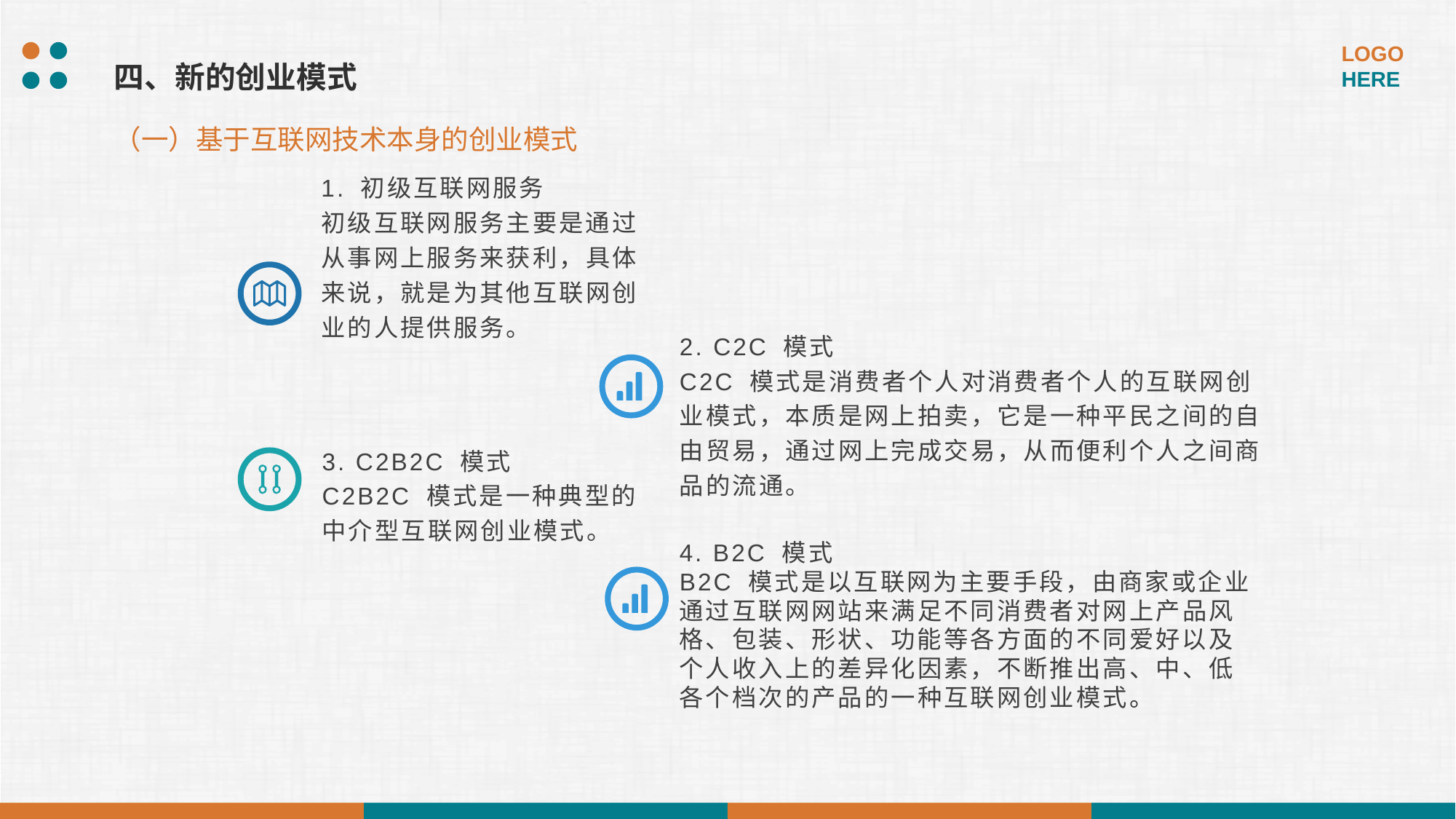

四、新的创业模式
（一）基于互联网技术本身的创业模式
1. 初级互联网服务
初级互联网服务主要是通过从事网上服务来获利，具体来说，就是为其他互联网创业的人提供服务。

2. C2C 模式
C2C 模式是消费者个人对消费者个人的互联网创业模式，本质是网上拍卖，它是一种平民之间的自由贸易，通过网上完成交易，从而便利个人之间商品的流通。

3. C2B2C 模式
C2B2C 模式是一种典型的中介型互联网创业模式。

4. B2C 模式
B2C 模式是以互联网为主要手段，由商家或企业通过互联网网站来满足不同消费者对网上产品风格、包装、形状、功能等各方面的不同爱好以及个人收入上的差异化因素，不断推出高、中、低各个档次的产品的一种互联网创业模式。